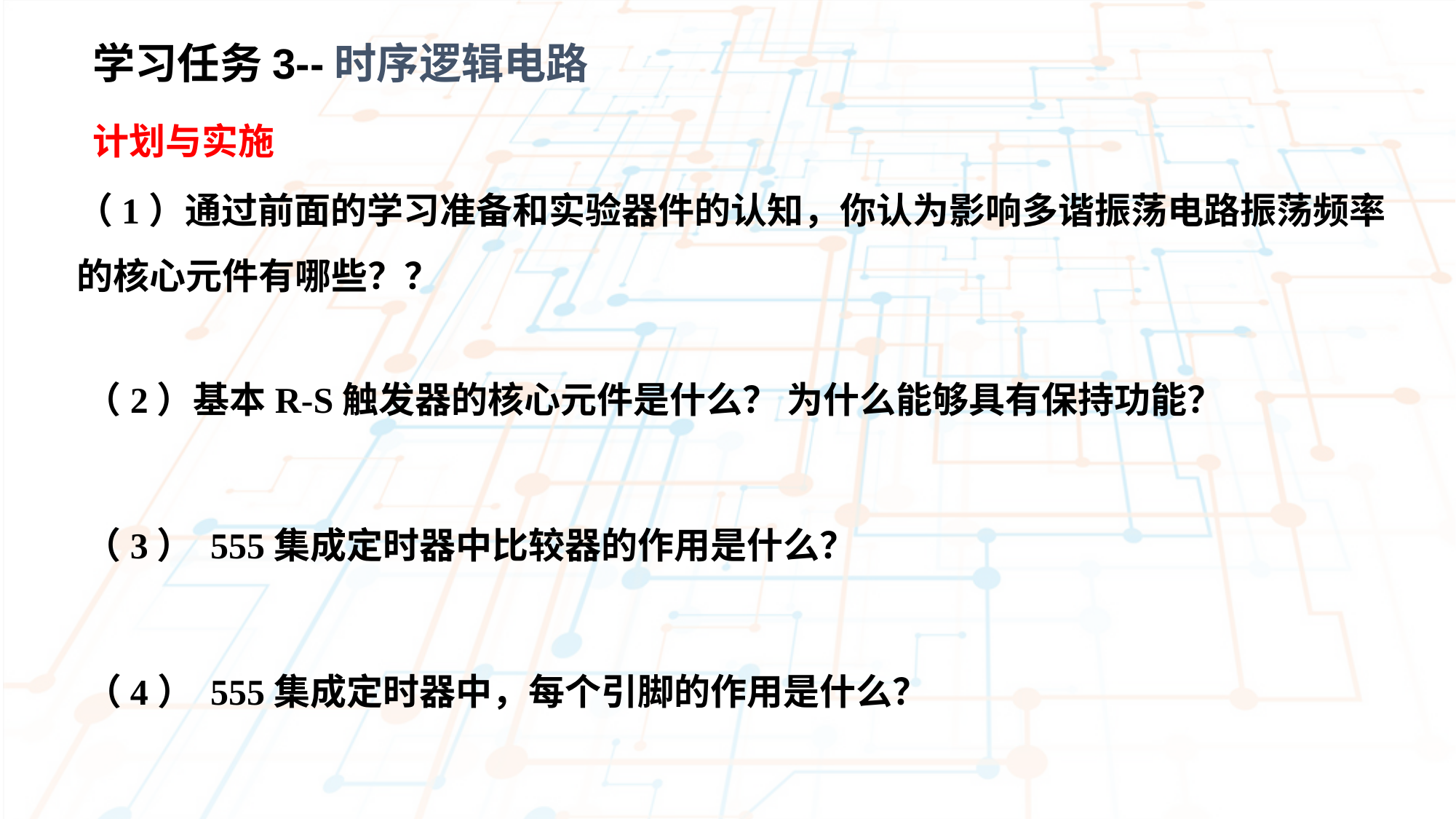

学习任务3--时序逻辑电路
计划与实施
（1）通过前面的学习准备和实验器件的认知，你认为影响多谐振荡电路振荡频率的核心元件有哪些？？

（2）基本R-S触发器的核心元件是什么？ 为什么能够具有保持功能？

（3） 555集成定时器中比较器的作用是什么？

（4） 555集成定时器中，每个引脚的作用是什么？